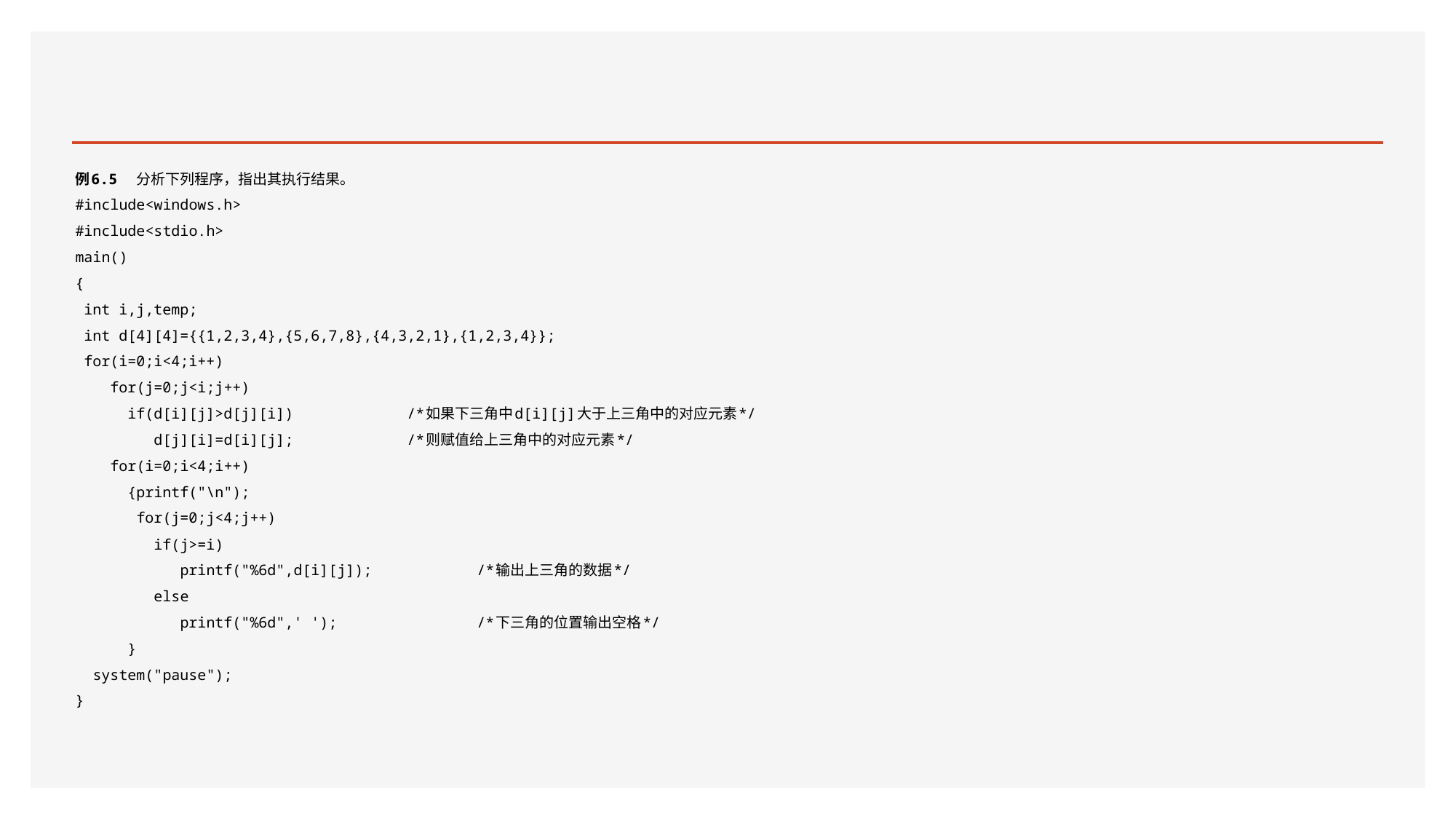

#
例6.5  分析下列程序，指出其执行结果。
#include<windows.h>
#include<stdio.h>
main()
{
 int i,j,temp;
 int d[4][4]={{1,2,3,4},{5,6,7,8},{4,3,2,1},{1,2,3,4}};
 for(i=0;i<4;i++)
    for(j=0;j<i;j++)
      if(d[i][j]>d[j][i])             /*如果下三角中d[i][j]大于上三角中的对应元素*/
         d[j][i]=d[i][j];             /*则赋值给上三角中的对应元素*/
    for(i=0;i<4;i++)
      {printf("\n");
       for(j=0;j<4;j++)
         if(j>=i)
            printf("%6d",d[i][j]);            /*输出上三角的数据*/
         else
            printf("%6d",' ');                /*下三角的位置输出空格*/
      }
  system("pause");
}